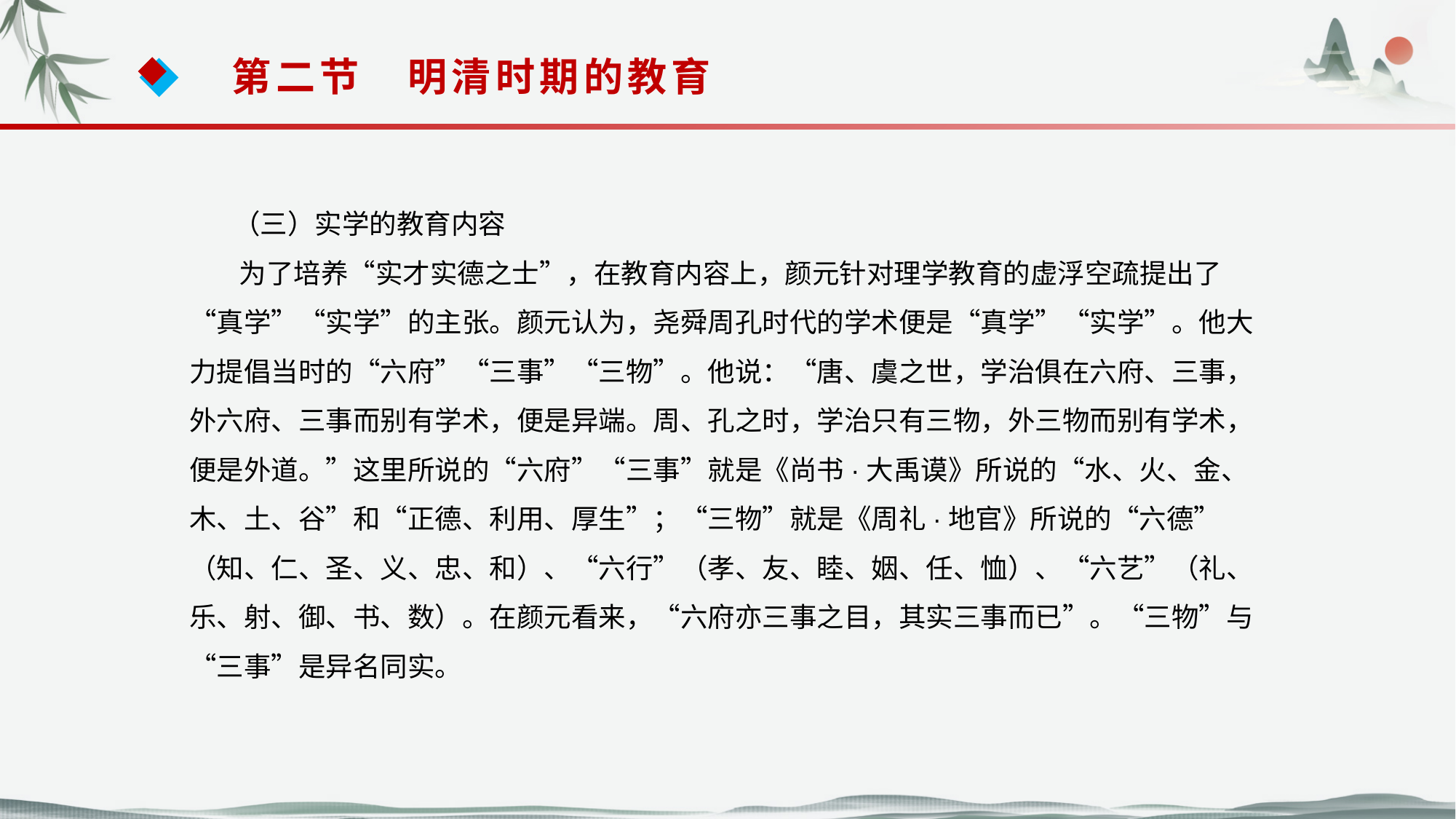

第二节　明清时期的教育

      （三）实学的教育内容
       为了培养“实才实德之士”，在教育内容上，颜元针对理学教育的虚浮空疏提出了“真学”“实学”的主张。颜元认为，尧舜周孔时代的学术便是“真学”“实学”。他大力提倡当时的“六府”“三事”“三物”。他说：“唐、虞之世，学治俱在六府、三事，外六府、三事而别有学术，便是异端。周、孔之时，学治只有三物，外三物而别有学术，便是外道。”这里所说的“六府”“三事”就是《尚书·大禹谟》所说的“水、火、金、木、土、谷”和“正德、利用、厚生”；“三物”就是《周礼·地官》所说的“六德”（知、仁、圣、义、忠、和）、“六行”（孝、友、睦、姻、任、恤）、“六艺”（礼、乐、射、御、书、数）。在颜元看来，“六府亦三事之目，其实三事而已”。“三物”与“三事”是异名同实。